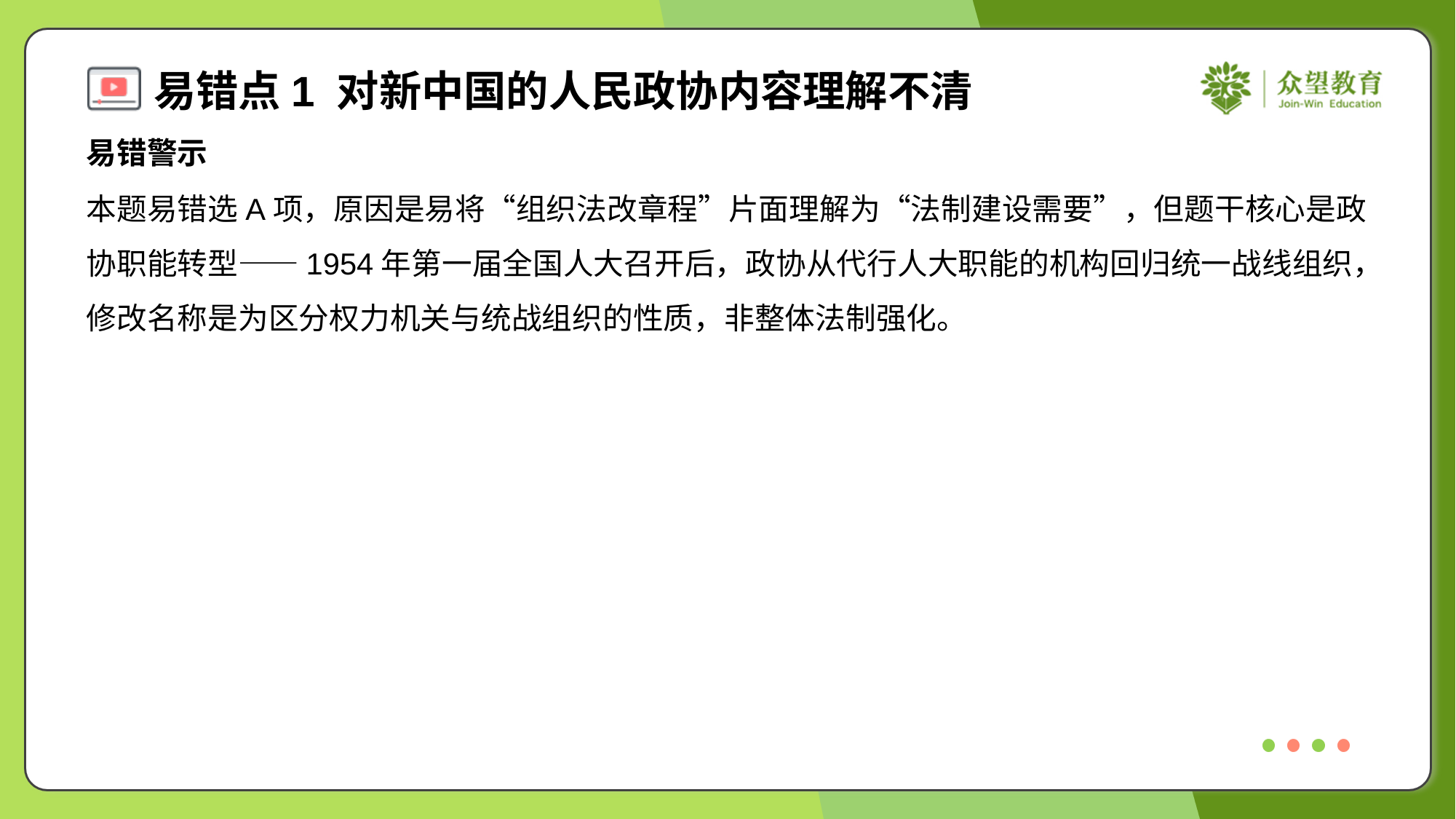

易错警示
本题易错选A项，原因是易将“组织法改章程”片面理解为“法制建设需要”，但题干核心是政
协职能转型——1954年第一届全国人大召开后，政协从代行人大职能的机构回归统一战线组织，
修改名称是为区分权力机关与统战组织的性质，非整体法制强化。